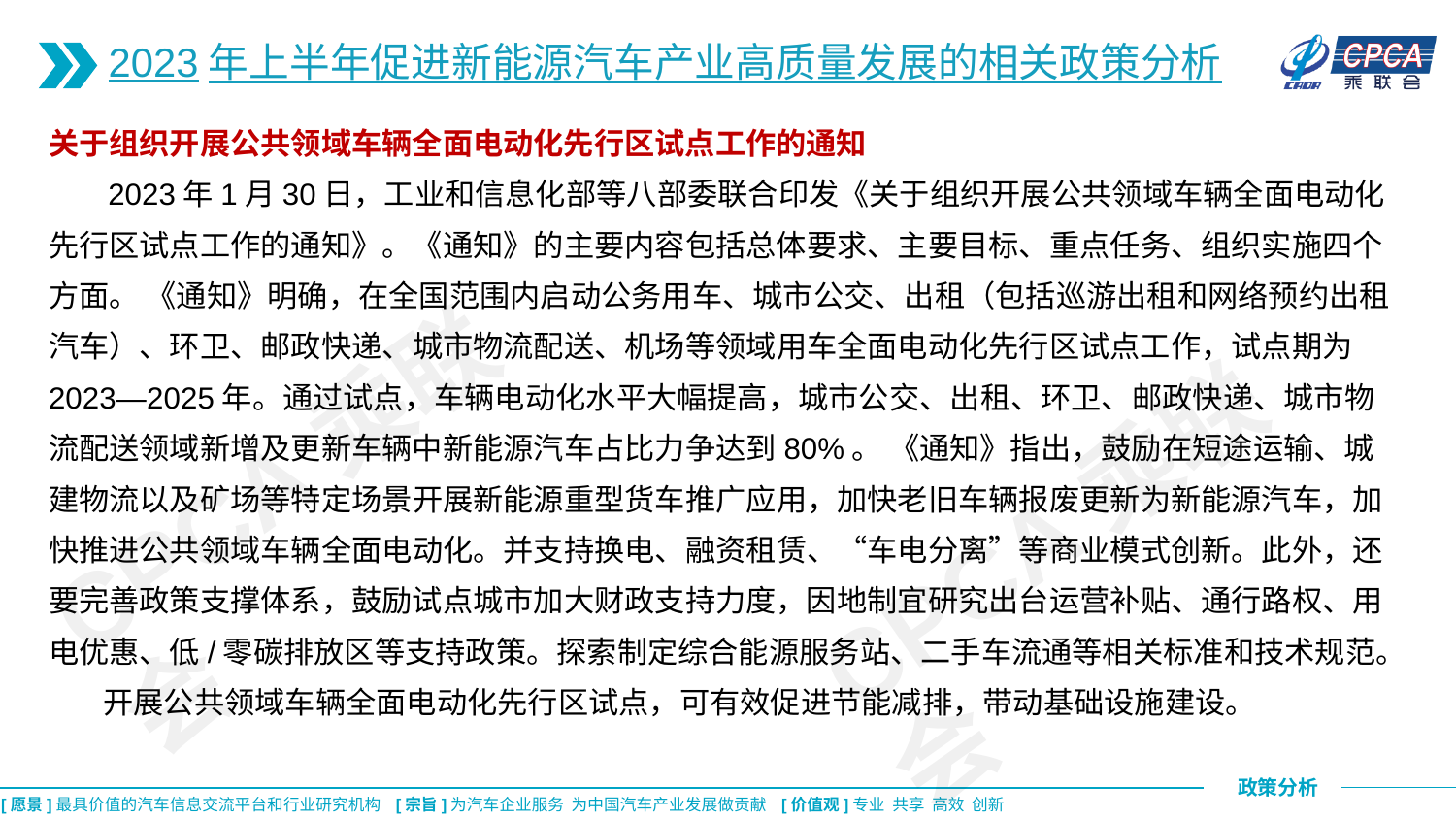

2023年上半年促进新能源汽车产业高质量发展的相关政策分析
关于组织开展公共领域车辆全面电动化先行区试点工作的通知
       2023年1月30日，工业和信息化部等八部委联合印发《关于组织开展公共领域车辆全面电动化先行区试点工作的通知》。《通知》的主要内容包括总体要求、主要目标、重点任务、组织实施四个方面。 《通知》明确，在全国范围内启动公务用车、城市公交、出租（包括巡游出租和网络预约出租汽车）、环卫、邮政快递、城市物流配送、机场等领域用车全面电动化先行区试点工作，试点期为2023—2025年。通过试点，车辆电动化水平大幅提高，城市公交、出租、环卫、邮政快递、城市物流配送领域新增及更新车辆中新能源汽车占比力争达到80%。 《通知》指出，鼓励在短途运输、城建物流以及矿场等特定场景开展新能源重型货车推广应用，加快老旧车辆报废更新为新能源汽车，加快推进公共领域车辆全面电动化。并支持换电、融资租赁、“车电分离”等商业模式创新。此外，还要完善政策支撑体系，鼓励试点城市加大财政支持力度，因地制宜研究出台运营补贴、通行路权、用电优惠、低/零碳排放区等支持政策。探索制定综合能源服务站、二手车流通等相关标准和技术规范。
       开展公共领域车辆全面电动化先行区试点，可有效促进节能减排，带动基础设施建设。
CPCA乘联会
CPCA乘联会